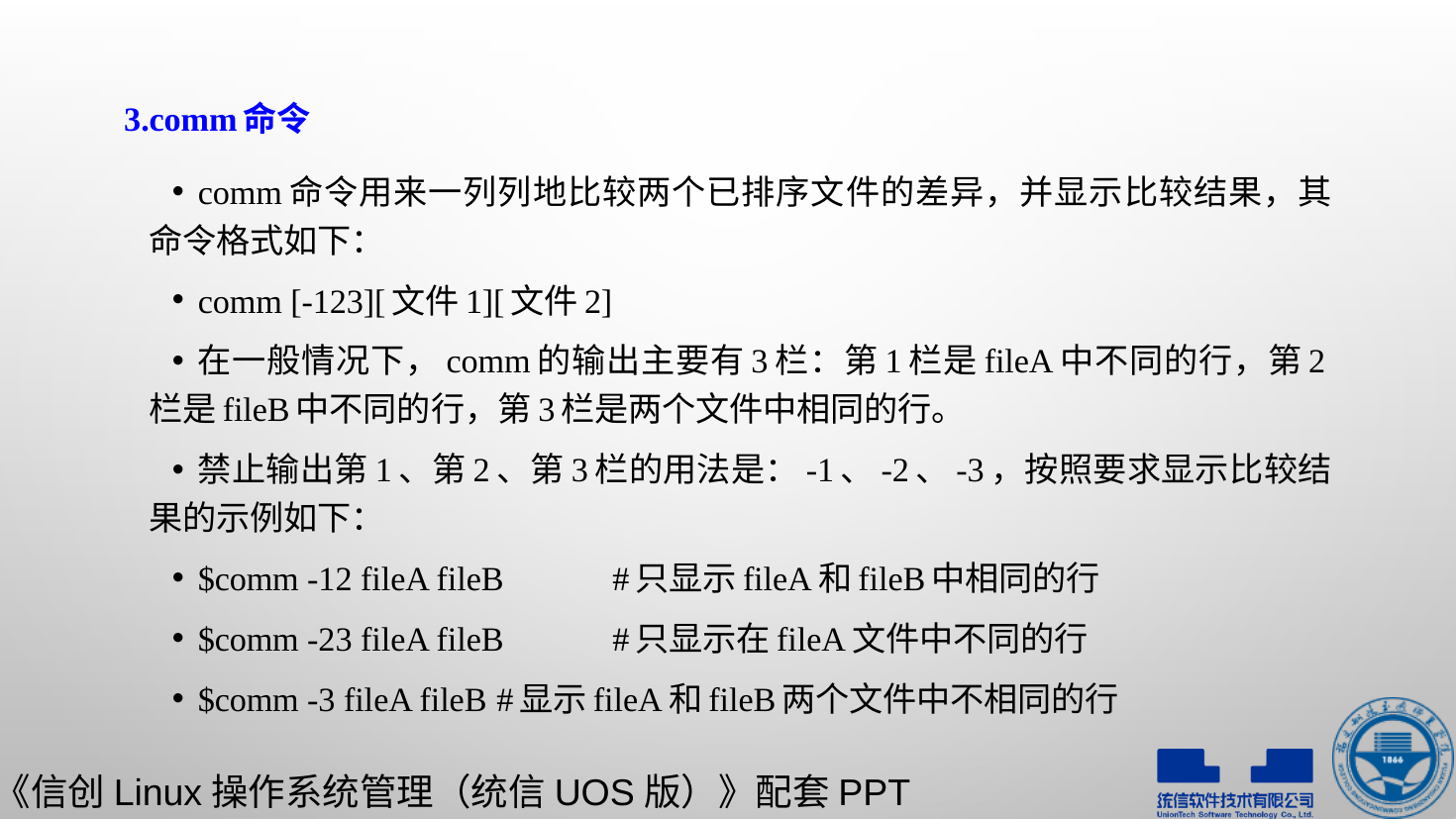

3.comm命令
comm命令用来一列列地比较两个已排序文件的差异，并显示比较结果，其命令格式如下：
comm [-123][文件1][文件2]
在一般情况下，comm的输出主要有3栏：第1栏是fileA中不同的行，第2栏是fileB中不同的行，第3栏是两个文件中相同的行。
禁止输出第1、第2、第3栏的用法是：-1、-2、-3，按照要求显示比较结果的示例如下：
$comm -12 fileA fileB			#只显示fileA和fileB中相同的行
$comm -23 fileA fileB			#只显示在fileA文件中不同的行
$comm -3 fileA fileB		#显示fileA和fileB两个文件中不相同的行